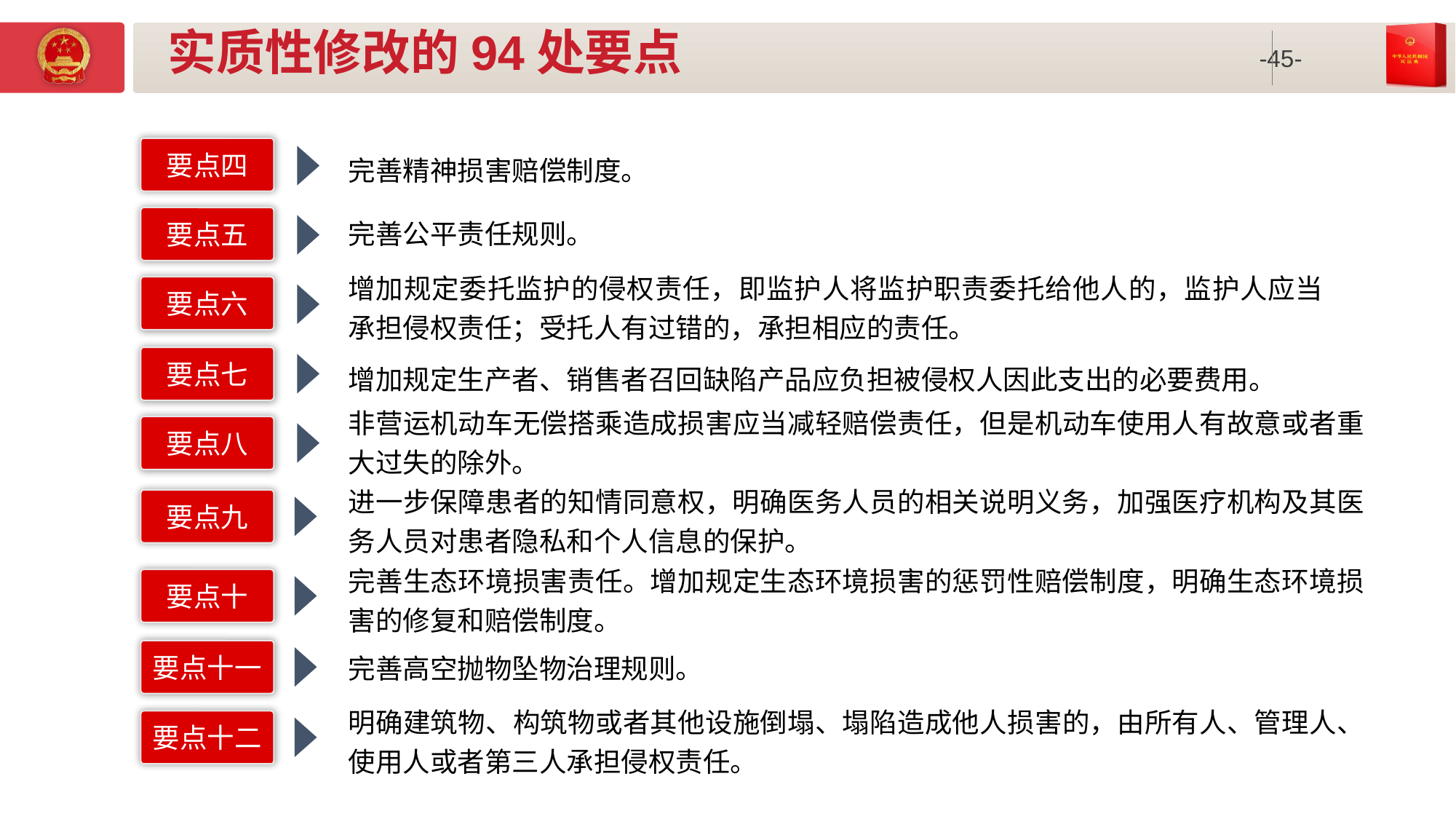

# 实质性修改的94处要点
要点四
完善精神损害赔偿制度。

完善公平责任规则。
要点五

增加规定委托监护的侵权责任，即监护人将监护职责委托给他人的，监护人应当承担侵权责任；受托人有过错的，承担相应的责任。
要点六

要点七
增加规定生产者、销售者召回缺陷产品应负担被侵权人因此支出的必要费用。

非营运机动车无偿搭乘造成损害应当减轻赔偿责任，但是机动车使用人有故意或者重大过失的除外。
要点八

进一步保障患者的知情同意权，明确医务人员的相关说明义务，加强医疗机构及其医务人员对患者隐私和个人信息的保护。
要点九

完善生态环境损害责任。增加规定生态环境损害的惩罚性赔偿制度，明确生态环境损害的修复和赔偿制度。
要点十

完善高空抛物坠物治理规则。
要点十一

明确建筑物、构筑物或者其他设施倒塌、塌陷造成他人损害的，由所有人、管理人、使用人或者第三人承担侵权责任。
要点十二